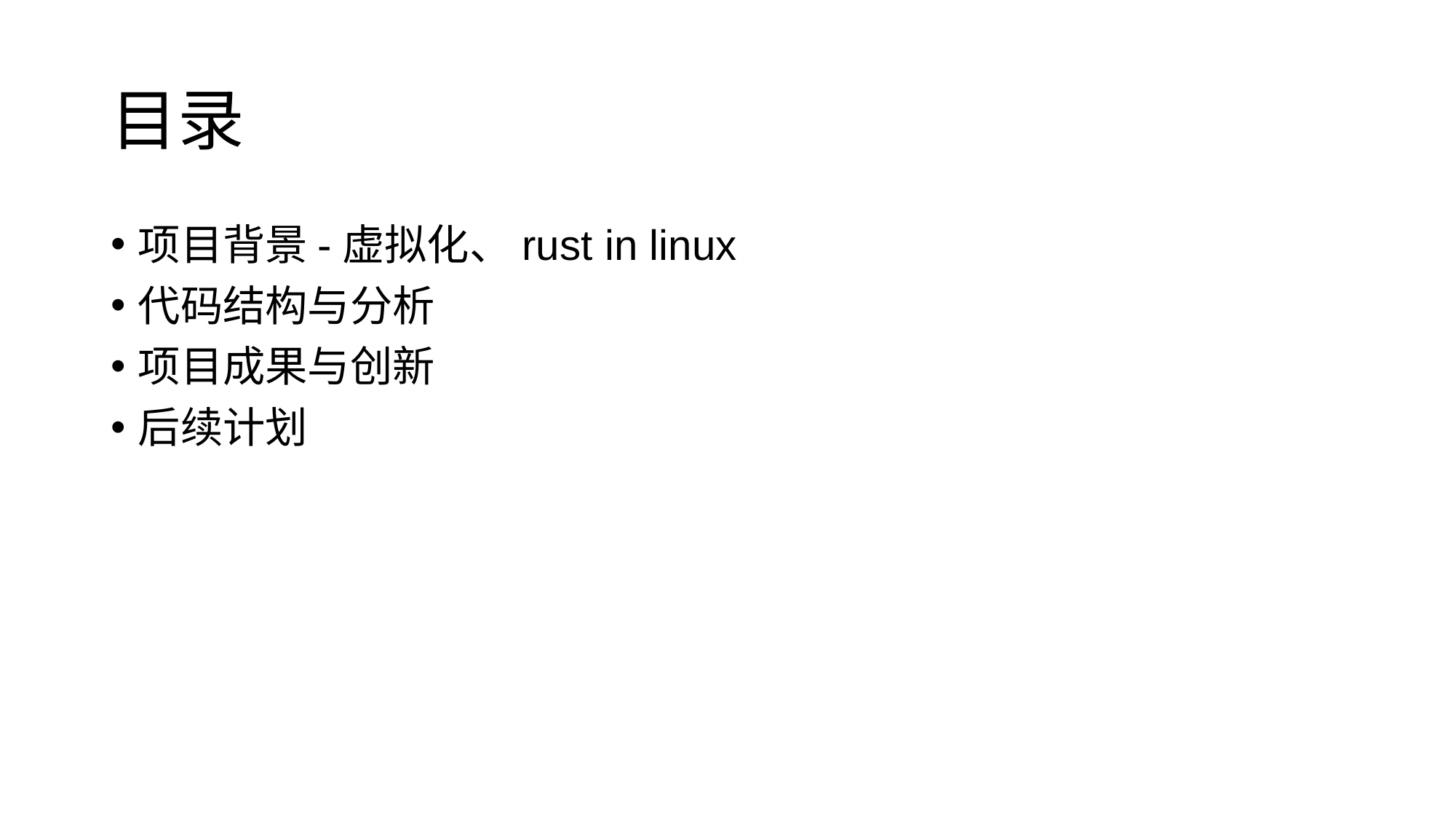

# 目录
项目背景-虚拟化、rust in linux
代码结构与分析
项目成果与创新
后续计划